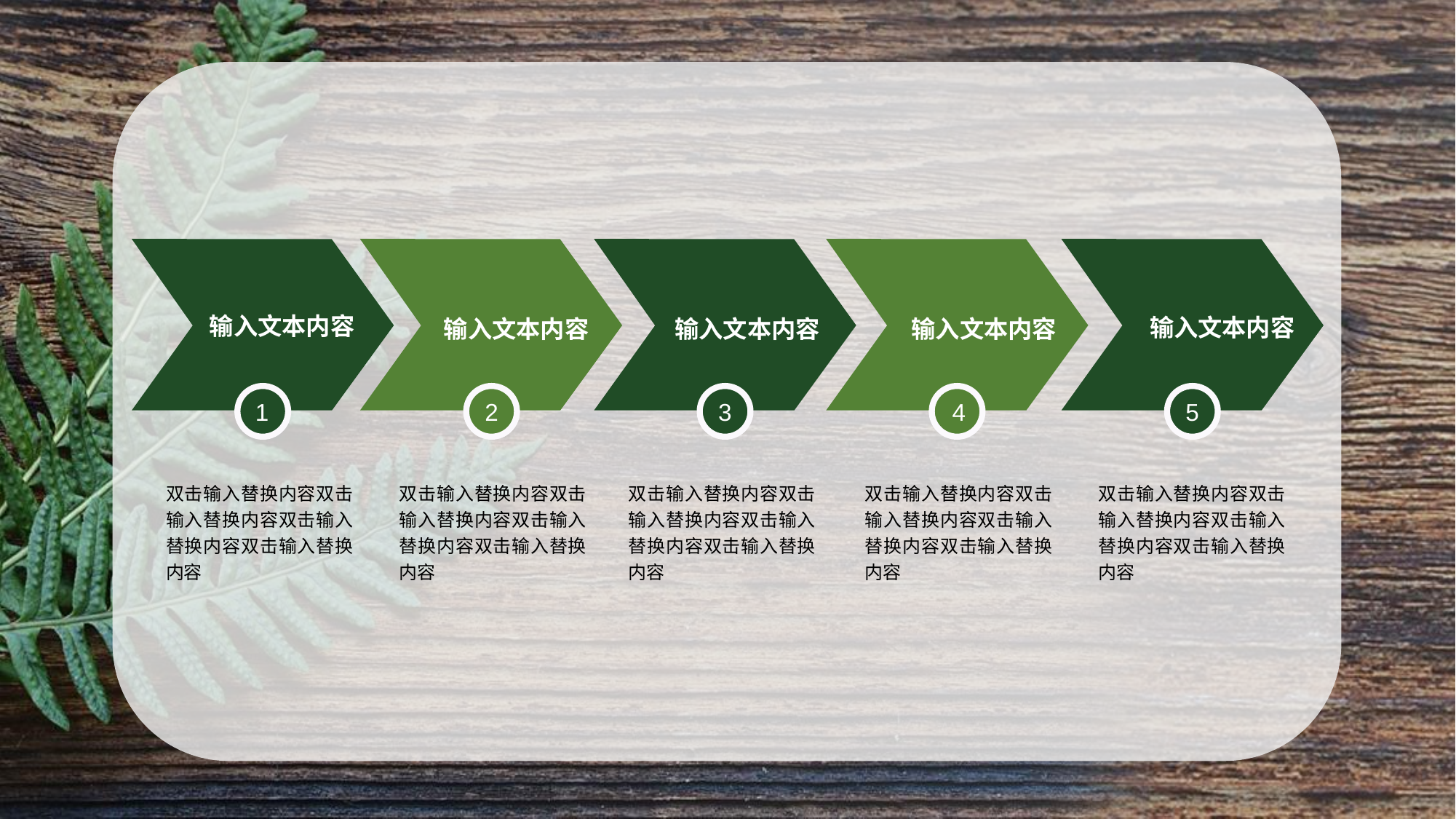

输入文本内容

输入文本内容

输入文本内容

输入文本内容

输入文本内容

1

2

3

4

5
双击输入替换内容双击输入替换内容双击输入替换内容双击输入替换内容

双击输入替换内容双击输入替换内容双击输入替换内容双击输入替换内容

双击输入替换内容双击输入替换内容双击输入替换内容双击输入替换内容

双击输入替换内容双击输入替换内容双击输入替换内容双击输入替换内容

双击输入替换内容双击输入替换内容双击输入替换内容双击输入替换内容